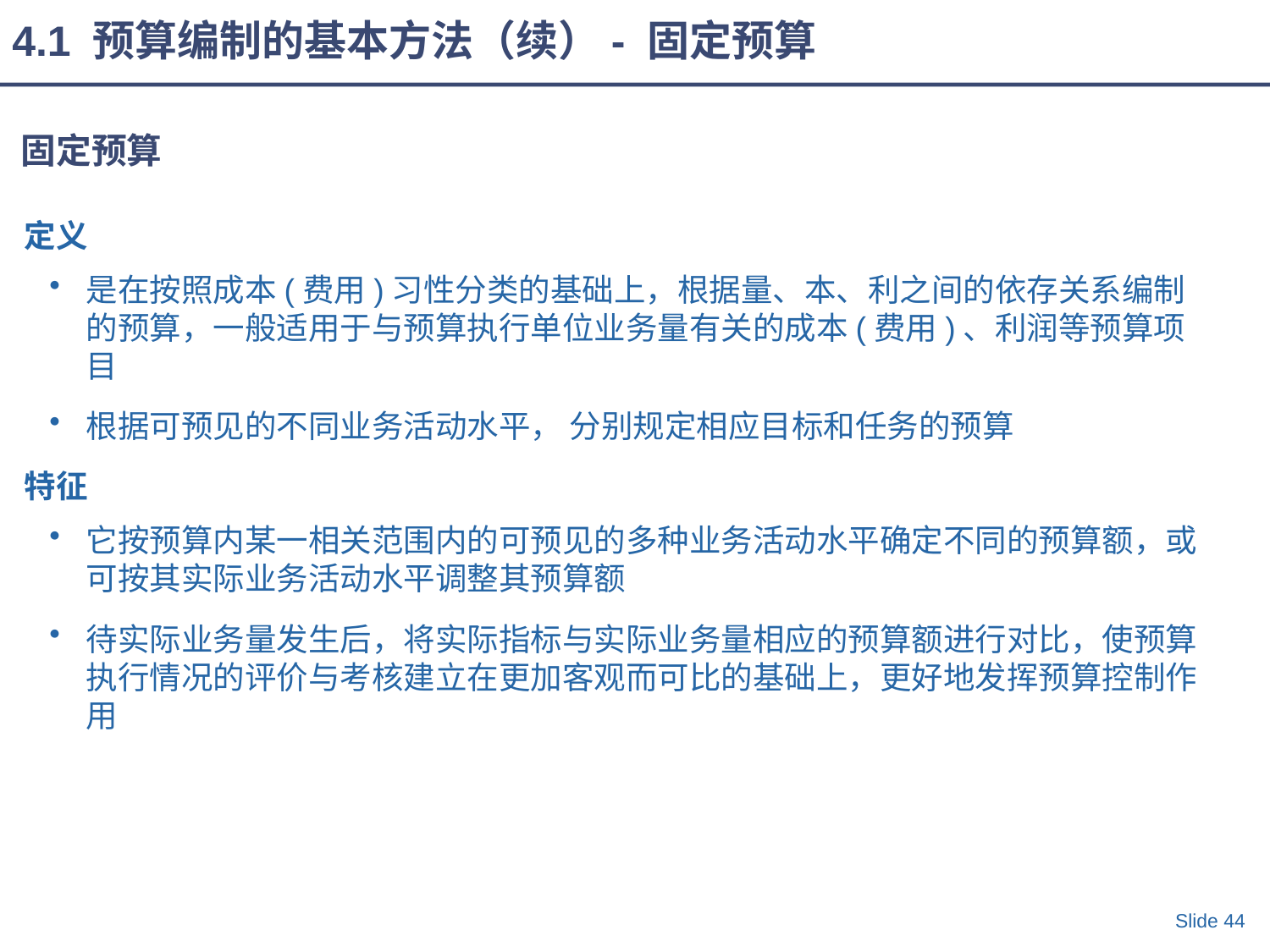

4.1 预算编制的基本方法（续）- 固定预算

固定预算
定义
是在按照成本(费用)习性分类的基础上，根据量、本、利之间的依存关系编制的预算，一般适用于与预算执行单位业务量有关的成本(费用)、利润等预算项目
根据可预见的不同业务活动水平， 分别规定相应目标和任务的预算
特征
它按预算内某一相关范围内的可预见的多种业务活动水平确定不同的预算额，或可按其实际业务活动水平调整其预算额
待实际业务量发生后，将实际指标与实际业务量相应的预算额进行对比，使预算执行情况的评价与考核建立在更加客观而可比的基础上，更好地发挥预算控制作用

Slide 44